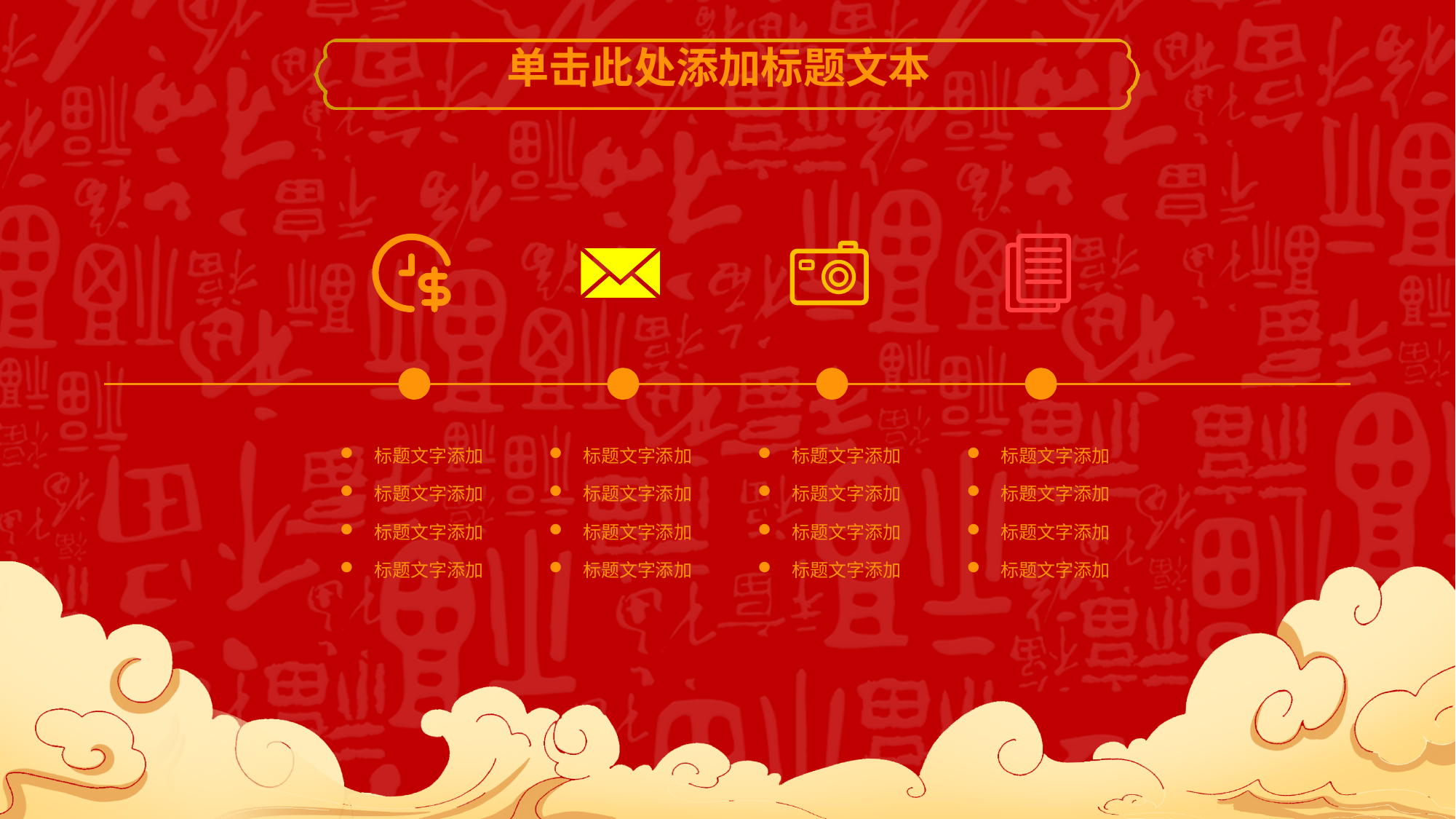

单击此处添加标题文本

标题文字添加
标题文字添加
标题文字添加
标题文字添加
标题文字添加
标题文字添加
标题文字添加
标题文字添加
标题文字添加
标题文字添加
标题文字添加
标题文字添加
标题文字添加
标题文字添加
标题文字添加
标题文字添加